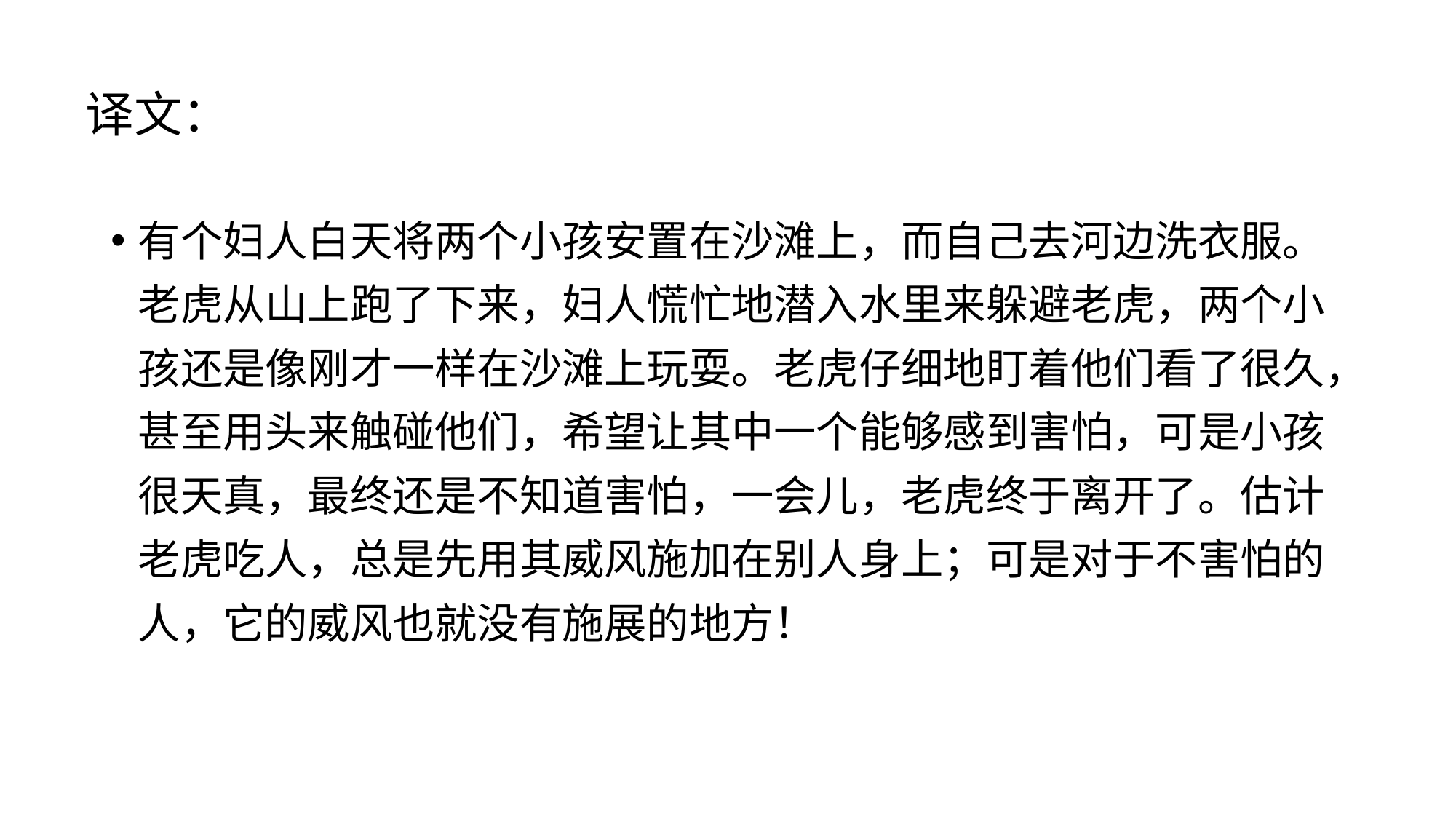

# 译文：
有个妇人白天将两个小孩安置在沙滩上，而自己去河边洗衣服。老虎从山上跑了下来，妇人慌忙地潜入水里来躲避老虎，两个小孩还是像刚才一样在沙滩上玩耍。老虎仔细地盯着他们看了很久，甚至用头来触碰他们，希望让其中一个能够感到害怕，可是小孩很天真，最终还是不知道害怕，一会儿，老虎终于离开了。估计老虎吃人，总是先用其威风施加在别人身上；可是对于不害怕的人，它的威风也就没有施展的地方！